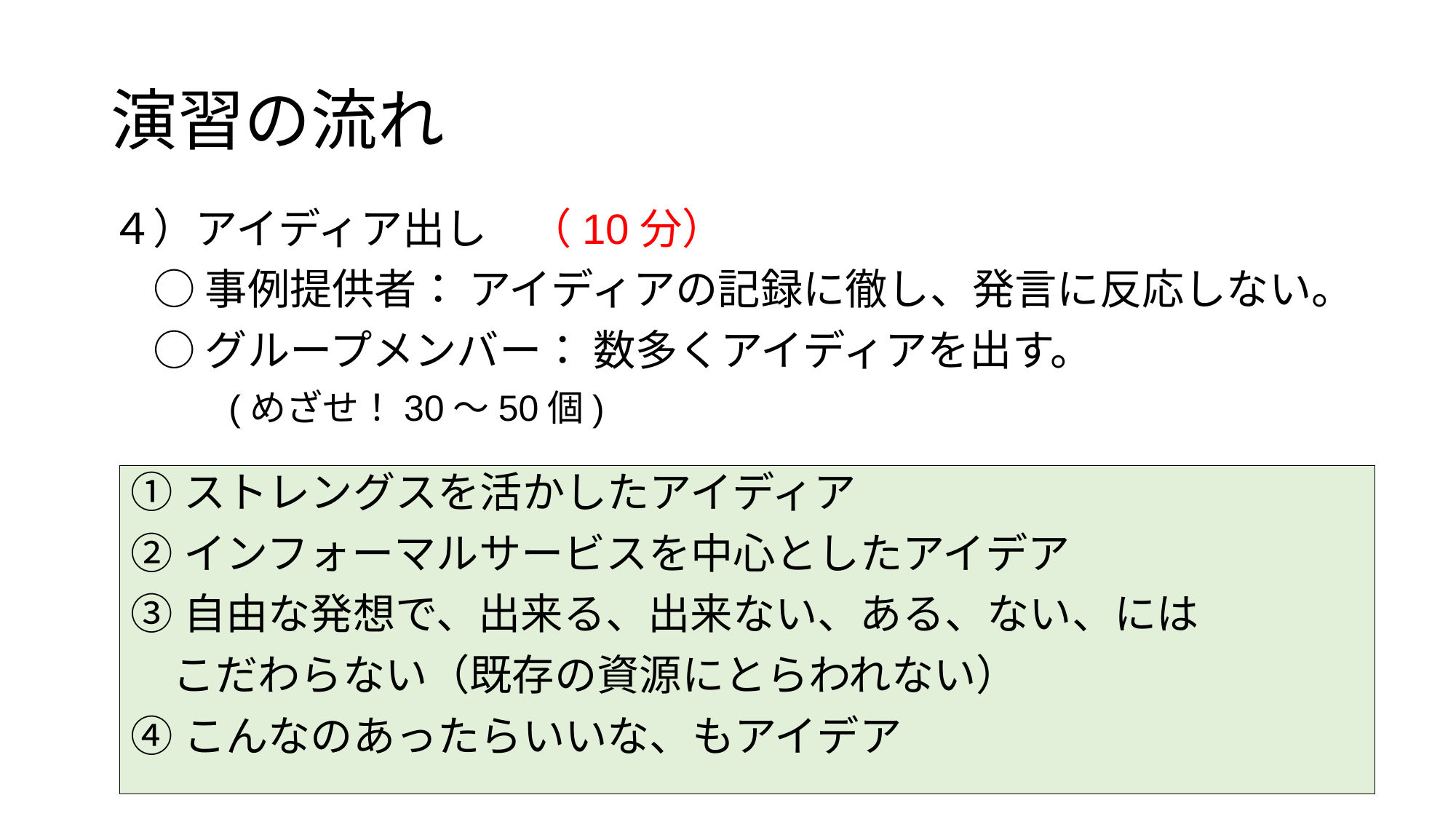

# 演習の流れ
４）アイディア出し　（10分）
　○ 事例提供者： アイディアの記録に徹し、発言に反応しない。
　○ グループメンバー： 数多くアイディアを出す。
　　　(めざせ！30〜50個)

①ストレングスを活かしたアイディア
②インフォーマルサービスを中心としたアイデア
③自由な発想で、出来る、出来ない、ある、ない、には
　こだわらない（既存の資源にとらわれない）
④こんなのあったらいいな、もアイデア